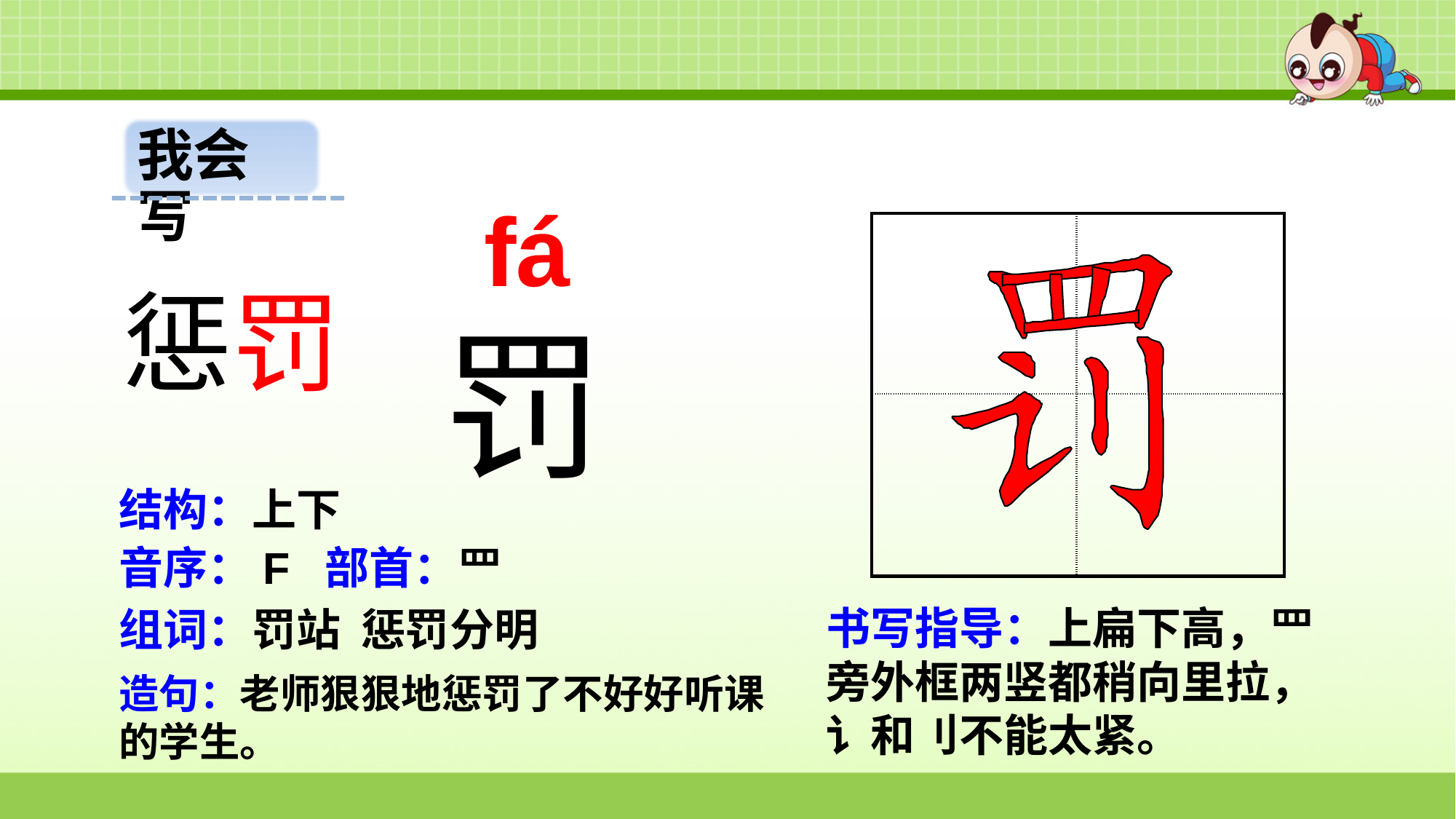

我会写

 fá
|  |  |
| --- | --- |
|  |  |

惩罚

罚

结构：上下
音序：F  部首：罒
书写指导：上扁下高，罒旁外框两竖都稍向里拉，讠和刂不能太紧。
组词：罚站  惩罚分明
造句：老师狠狠地惩罚了不好好听课的学生。